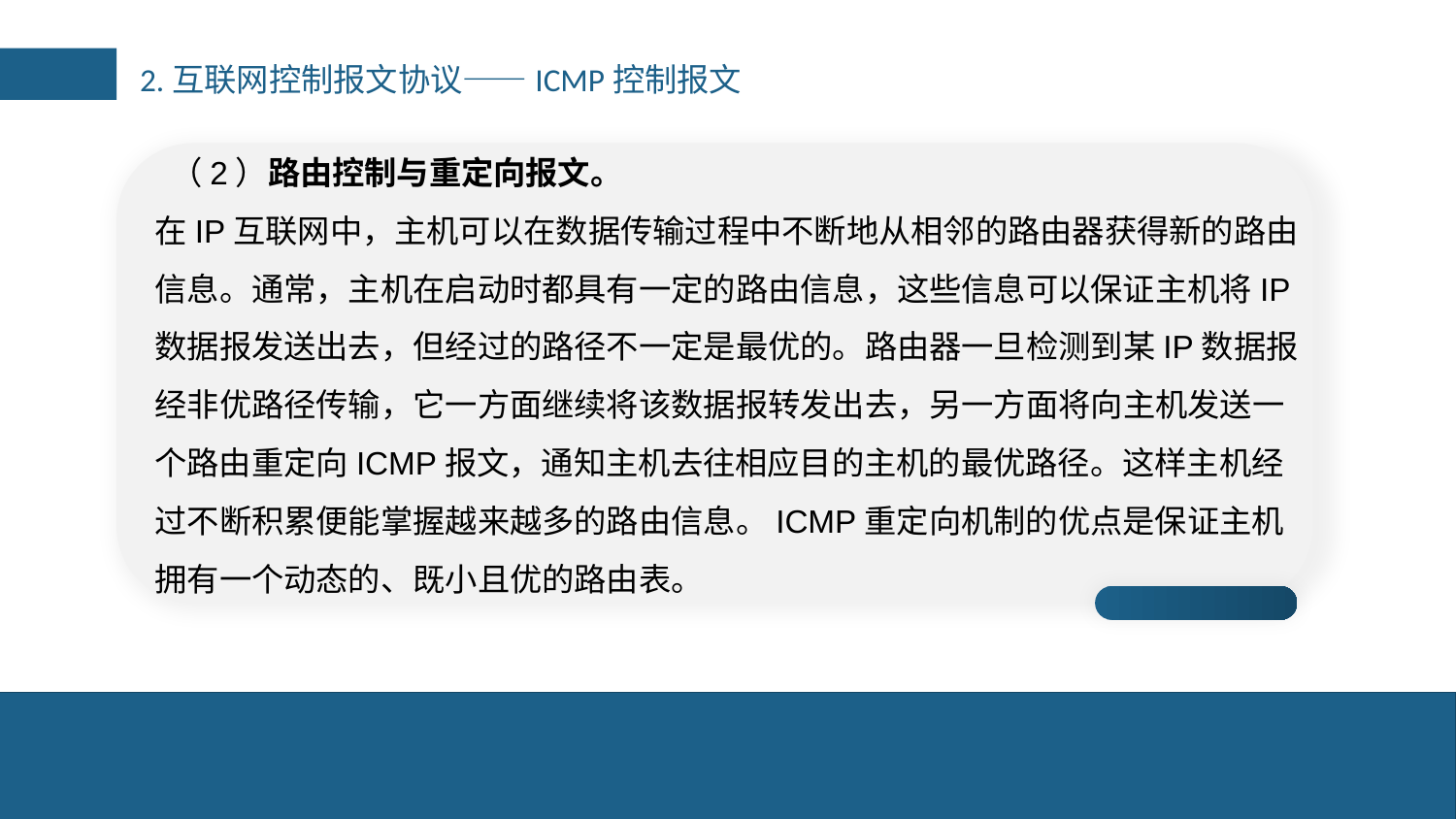

2.互联网控制报文协议——ICMP控制报文
 （2）路由控制与重定向报文。
在IP互联网中，主机可以在数据传输过程中不断地从相邻的路由器获得新的路由信息。通常，主机在启动时都具有一定的路由信息，这些信息可以保证主机将IP数据报发送出去，但经过的路径不一定是最优的。路由器一旦检测到某IP数据报经非优路径传输，它一方面继续将该数据报转发出去，另一方面将向主机发送一个路由重定向ICMP报文，通知主机去往相应目的主机的最优路径。这样主机经过不断积累便能掌握越来越多的路由信息。ICMP重定向机制的优点是保证主机拥有一个动态的、既小且优的路由表。